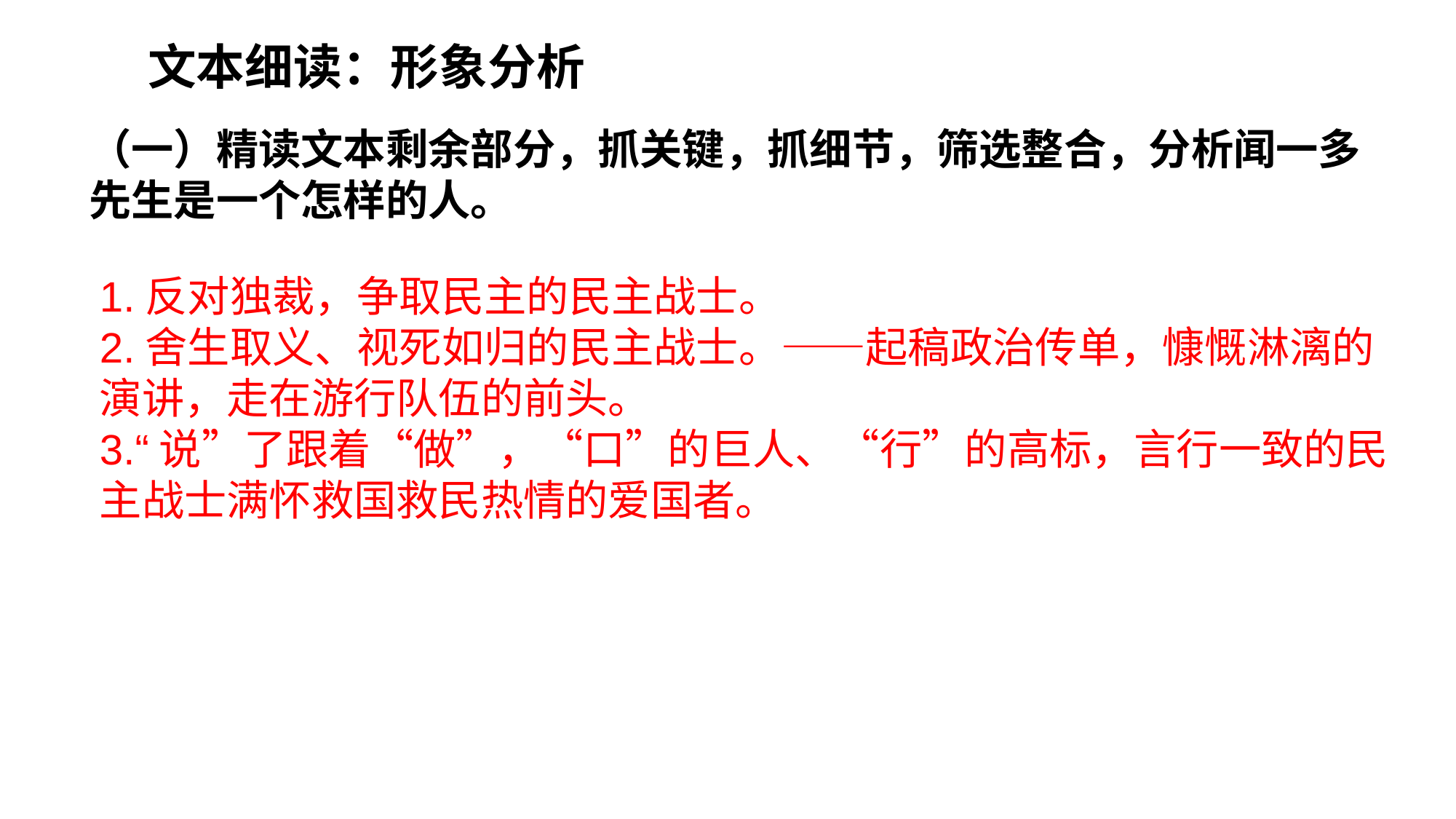

文本细读：形象分析
（一）精读文本剩余部分，抓关键，抓细节，筛选整合，分析闻一多先生是一个怎样的人。
1.反对独裁，争取民主的民主战士。
2.舍生取义、视死如归的民主战士。——起稿政治传单，慷慨淋漓的演讲，走在游行队伍的前头。
3.“说”了跟着“做”，“口”的巨人、“行”的高标，言行一致的民主战士满怀救国救民热情的爱国者。